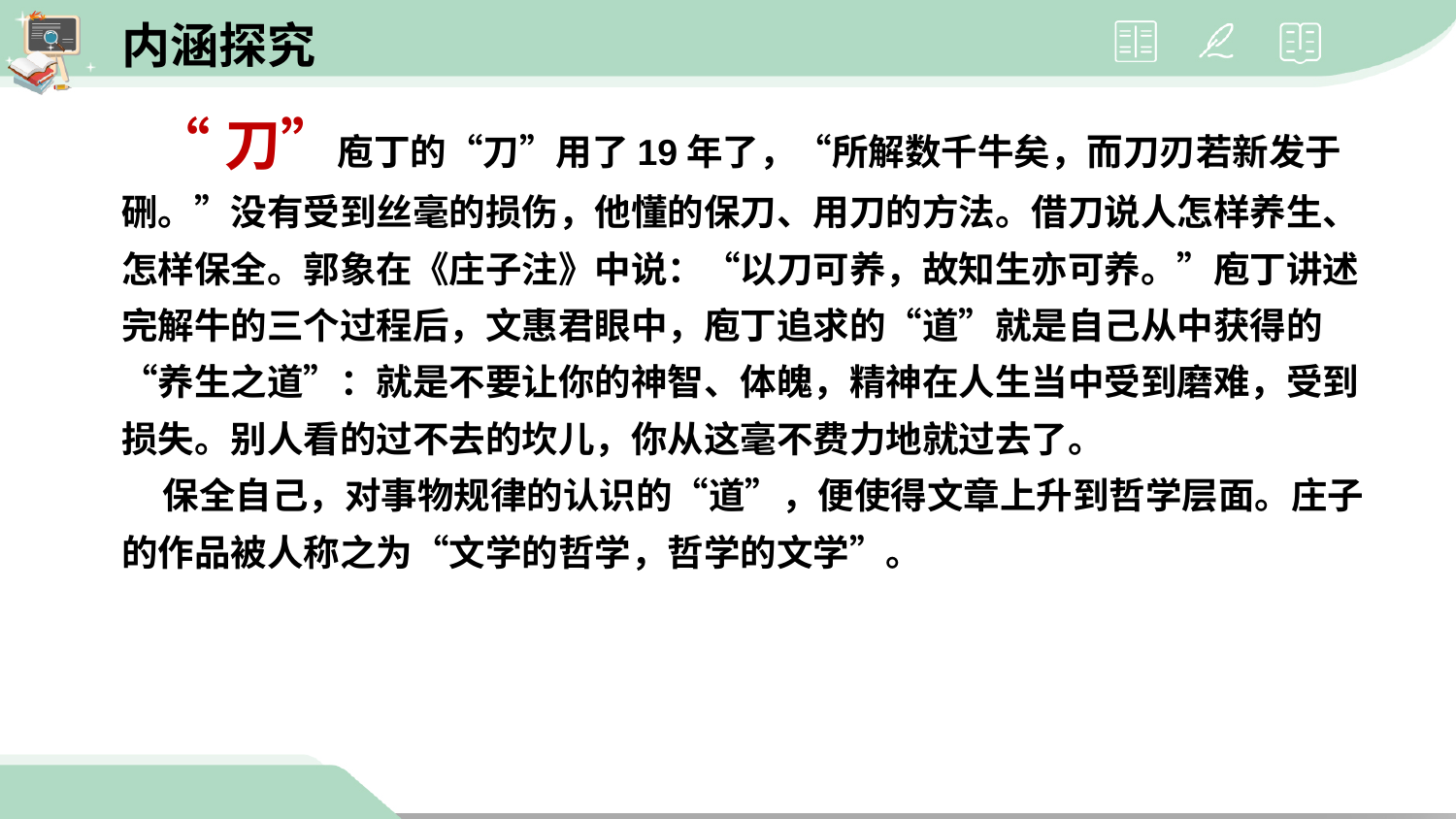

内涵探究
    “刀”庖丁的“刀”用了19年了，“所解数千牛矣，而刀刃若新发于硎。”没有受到丝毫的损伤，他懂的保刀、用刀的方法。借刀说人怎样养生、怎样保全。郭象在《庄子注》中说：“以刀可养，故知生亦可养。”庖丁讲述完解牛的三个过程后，文惠君眼中，庖丁追求的“道”就是自己从中获得的“养生之道”：就是不要让你的神智、体魄，精神在人生当中受到磨难，受到损失。别人看的过不去的坎儿，你从这毫不费力地就过去了。
    保全自己，对事物规律的认识的“道”，便使得文章上升到哲学层面。庄子的作品被人称之为“文学的哲学，哲学的文学”。